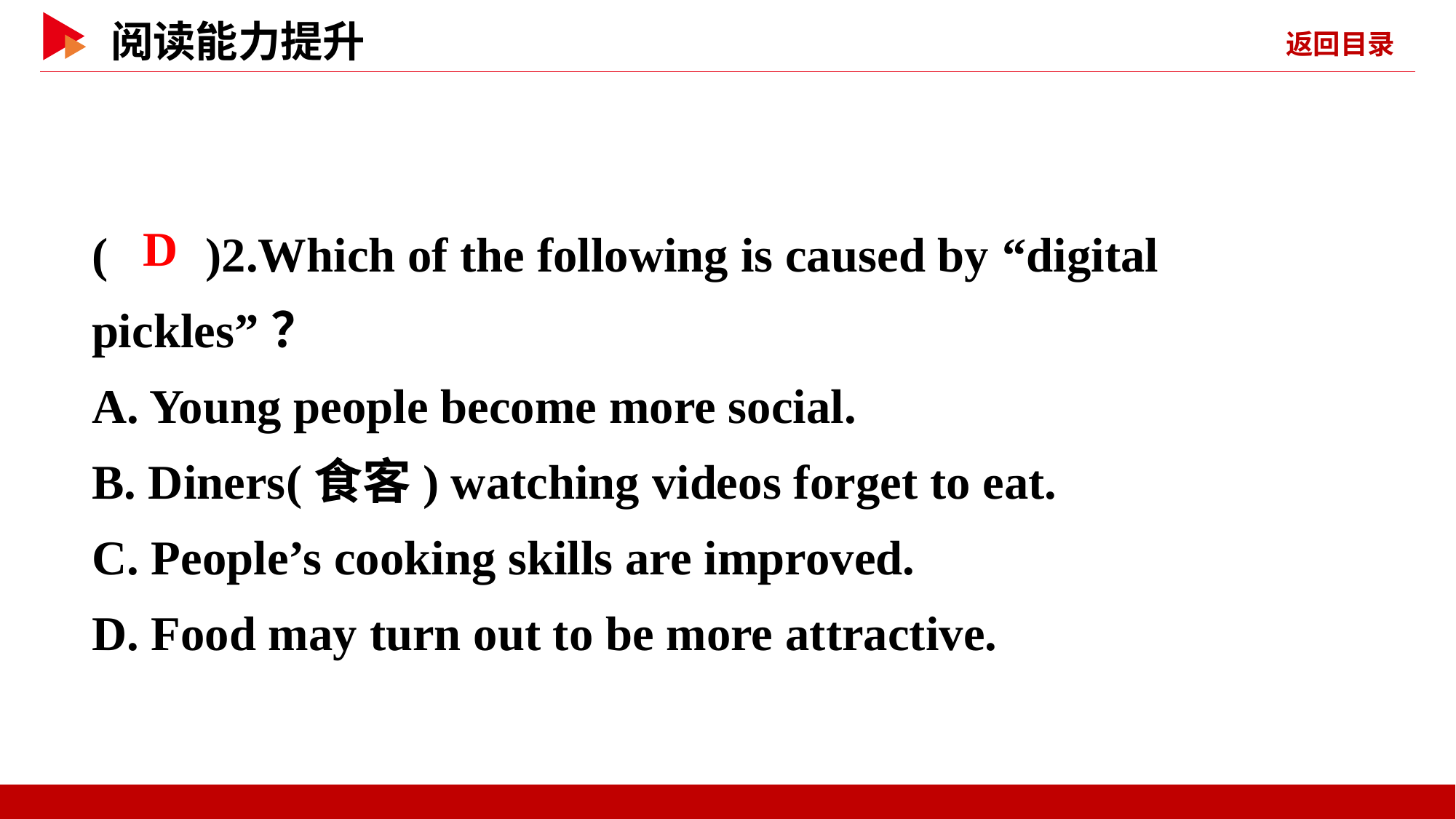

(        )2.Which of the following is caused by “digital pickles”？
A. Young people become more social.
B. Diners(食客) watching videos forget to eat.
C. People’s cooking skills are improved.
D. Food may turn out to be more attractive.
   D